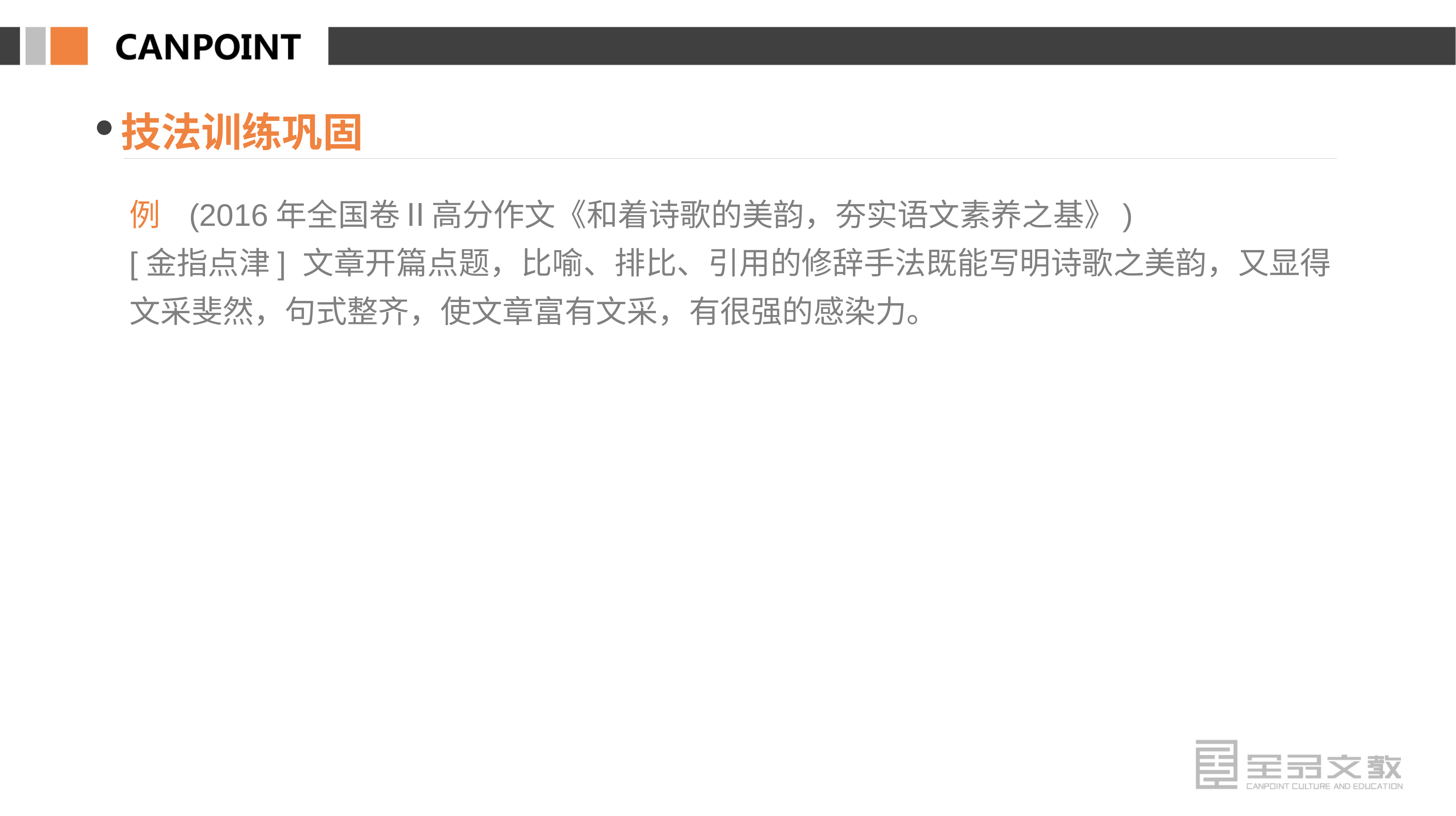

技法训练巩固

例   (2016年全国卷Ⅱ高分作文《和着诗歌的美韵，夯实语文素养之基》)
[金指点津] 文章开篇点题，比喻、排比、引用的修辞手法既能写明诗歌之美韵，又显得文采斐然，句式整齐，使文章富有文采，有很强的感染力。